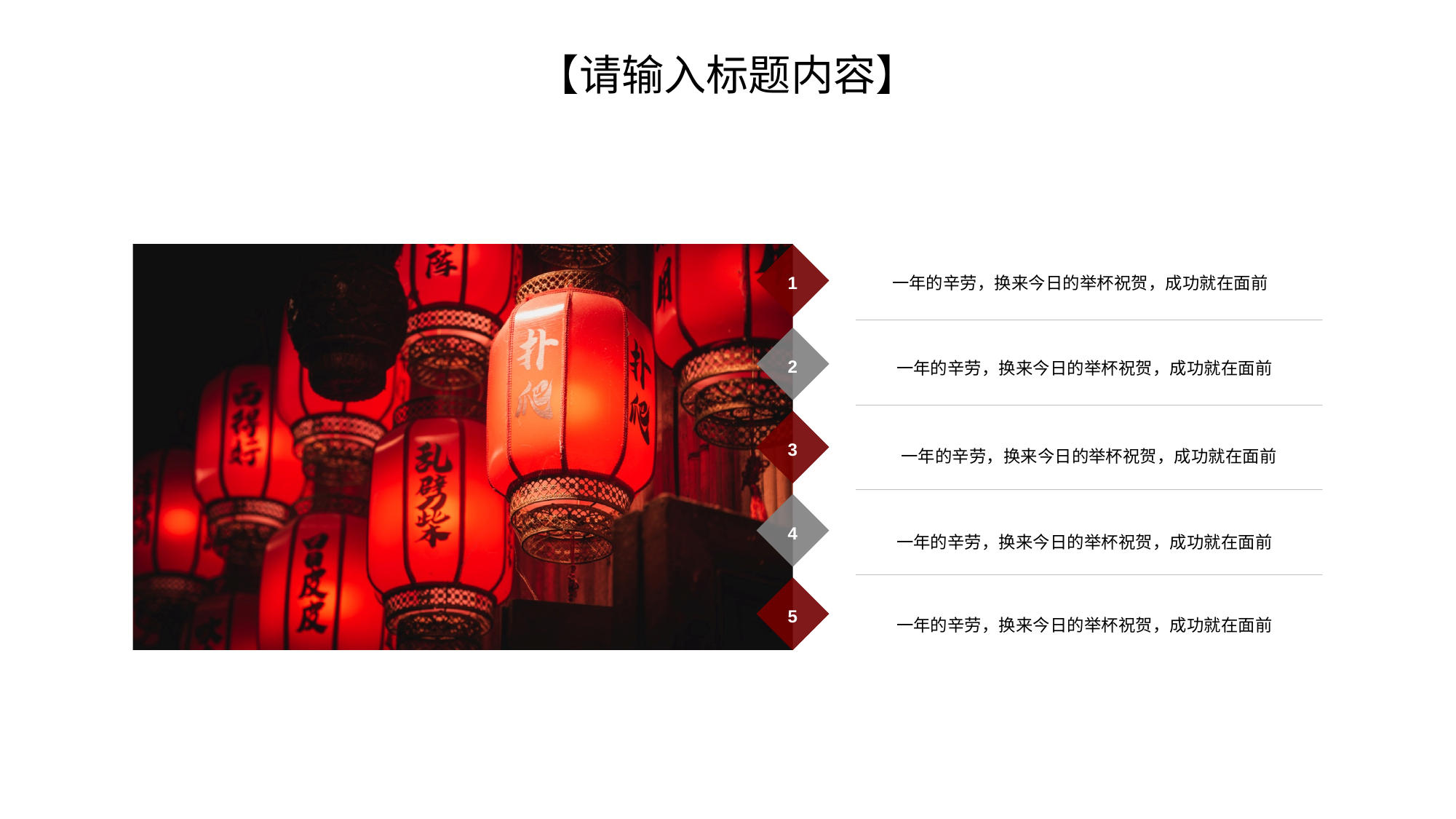

【请输入标题内容】

1
一年的辛劳，换来今日的举杯祝贺，成功就在面前
2
一年的辛劳，换来今日的举杯祝贺，成功就在面前
3
一年的辛劳，换来今日的举杯祝贺，成功就在面前
4
一年的辛劳，换来今日的举杯祝贺，成功就在面前
5
一年的辛劳，换来今日的举杯祝贺，成功就在面前